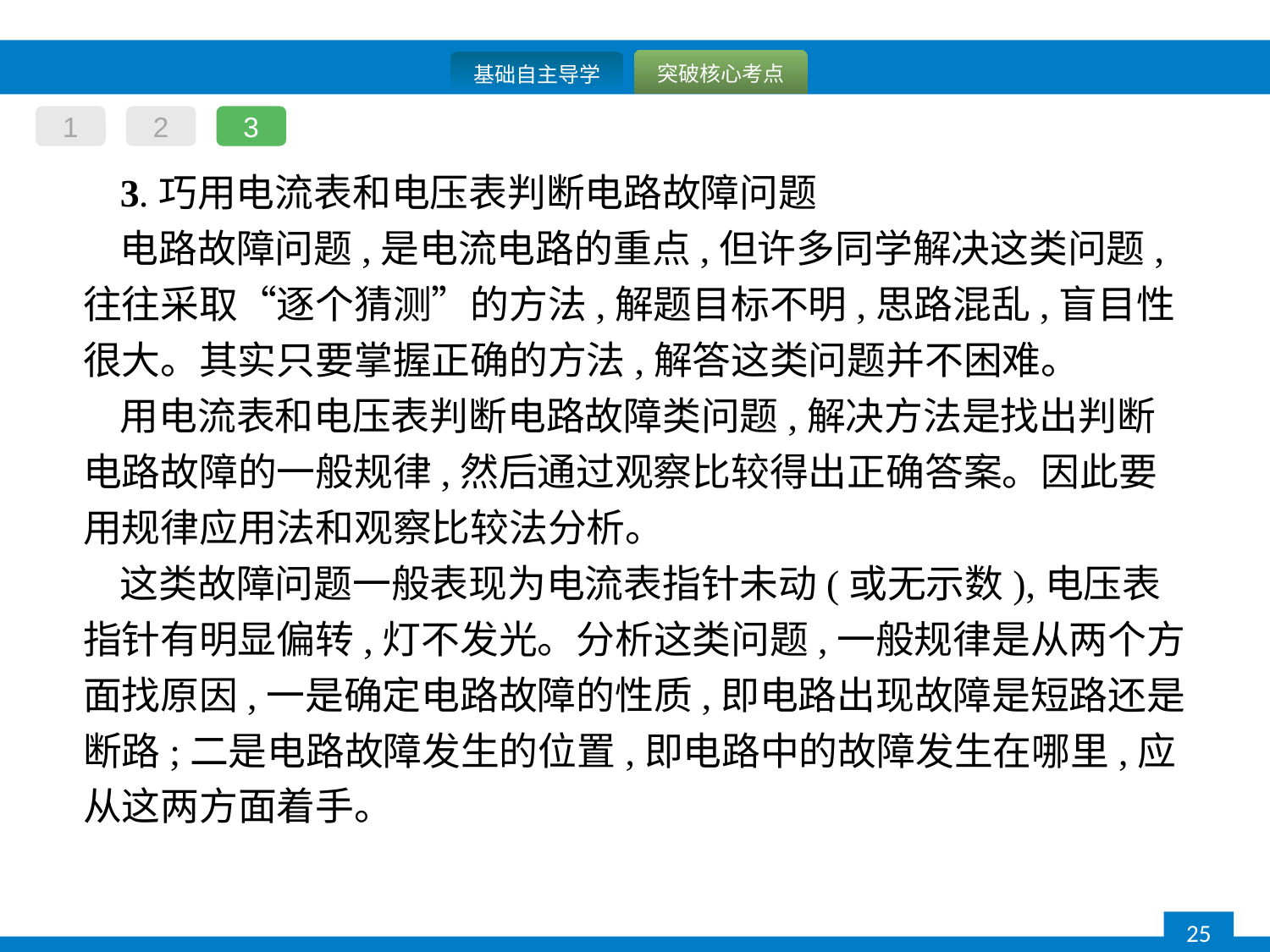

1
2
3
3.巧用电流表和电压表判断电路故障问题
电路故障问题,是电流电路的重点,但许多同学解决这类问题,往往采取“逐个猜测”的方法,解题目标不明,思路混乱,盲目性很大。其实只要掌握正确的方法,解答这类问题并不困难。
用电流表和电压表判断电路故障类问题,解决方法是找出判断电路故障的一般规律,然后通过观察比较得出正确答案。因此要用规律应用法和观察比较法分析。
这类故障问题一般表现为电流表指针未动(或无示数),电压表指针有明显偏转,灯不发光。分析这类问题,一般规律是从两个方面找原因,一是确定电路故障的性质,即电路出现故障是短路还是断路;二是电路故障发生的位置,即电路中的故障发生在哪里,应从这两方面着手。